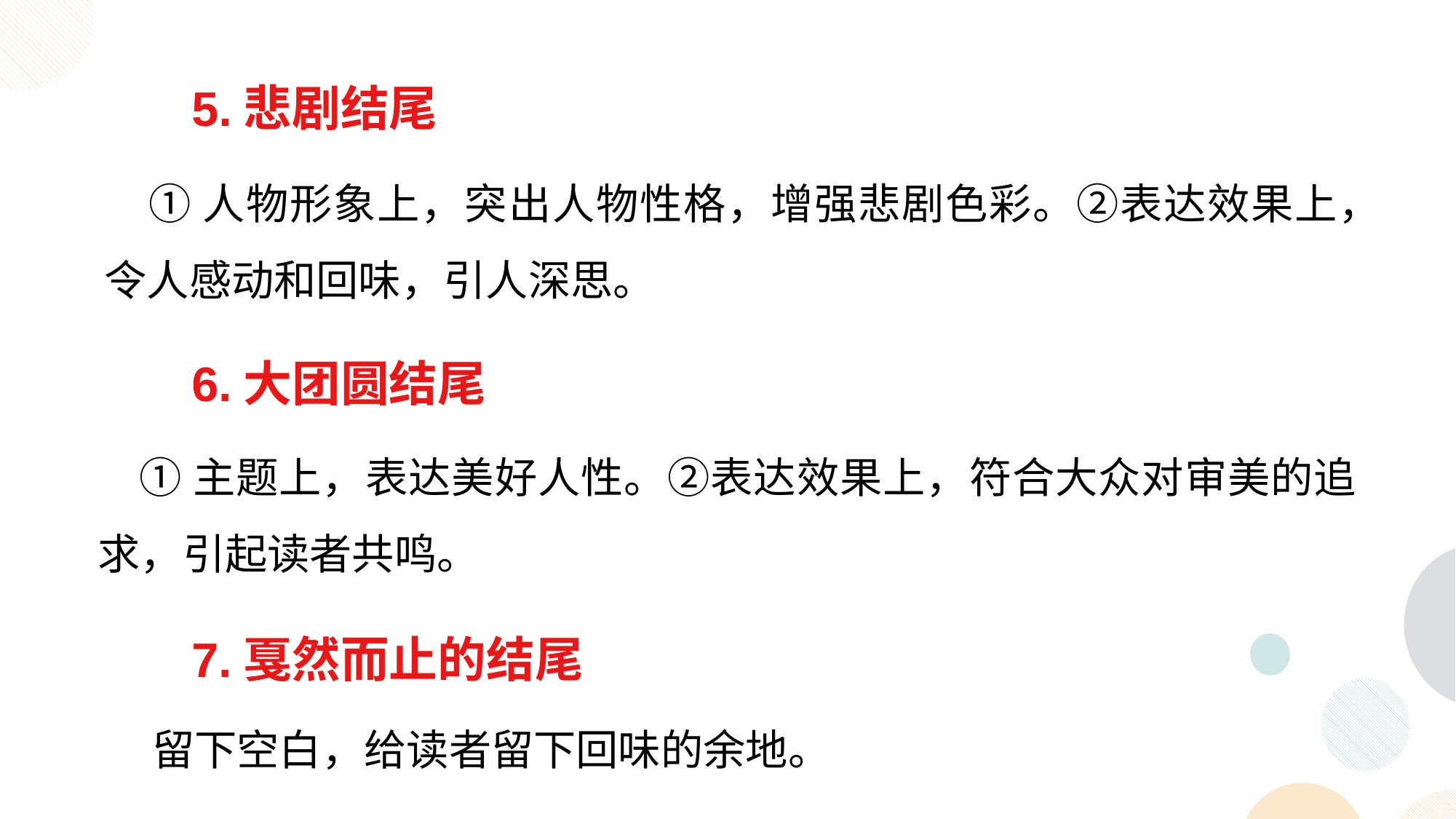

5.悲剧结尾
    ①人物形象上，突出人物性格，增强悲剧色彩。②表达效果上，令人感动和回味，引人深思。
6.大团圆结尾
    ①主题上，表达美好人性。②表达效果上，符合大众对审美的追求，引起读者共鸣。

7.戛然而止的结尾

    留下空白，给读者留下回味的余地。